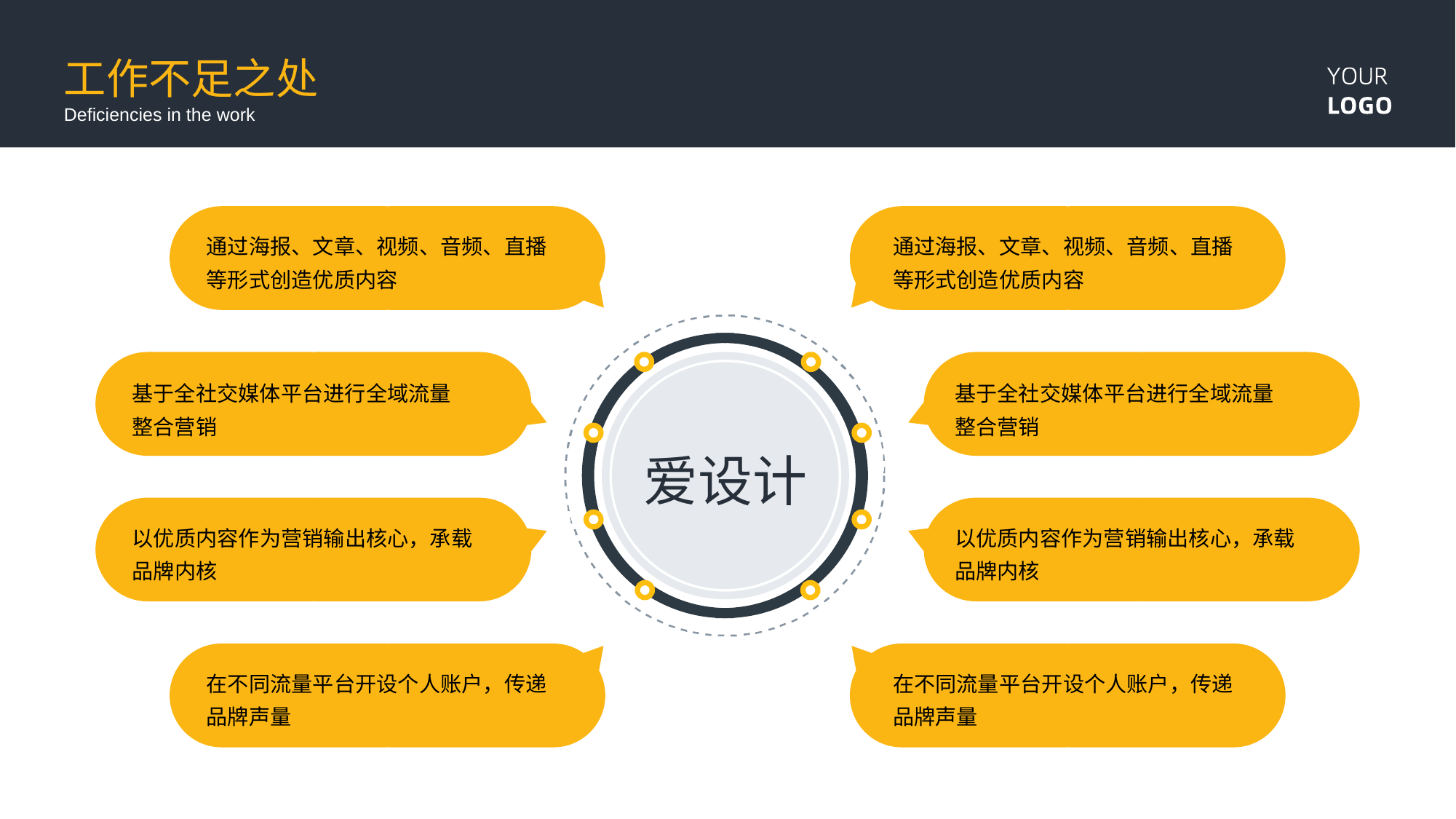

工作不足之处

Deficiencies in the work

通过海报、文章、视频、音频、直播等形式创造优质内容
通过海报、文章、视频、音频、直播等形式创造优质内容

基于全社交媒体平台进行全域流量整合营销
基于全社交媒体平台进行全域流量整合营销

爱设计

以优质内容作为营销输出核心，承载品牌内核
以优质内容作为营销输出核心，承载品牌内核

在不同流量平台开设个人账户，传递品牌声量
在不同流量平台开设个人账户，传递品牌声量